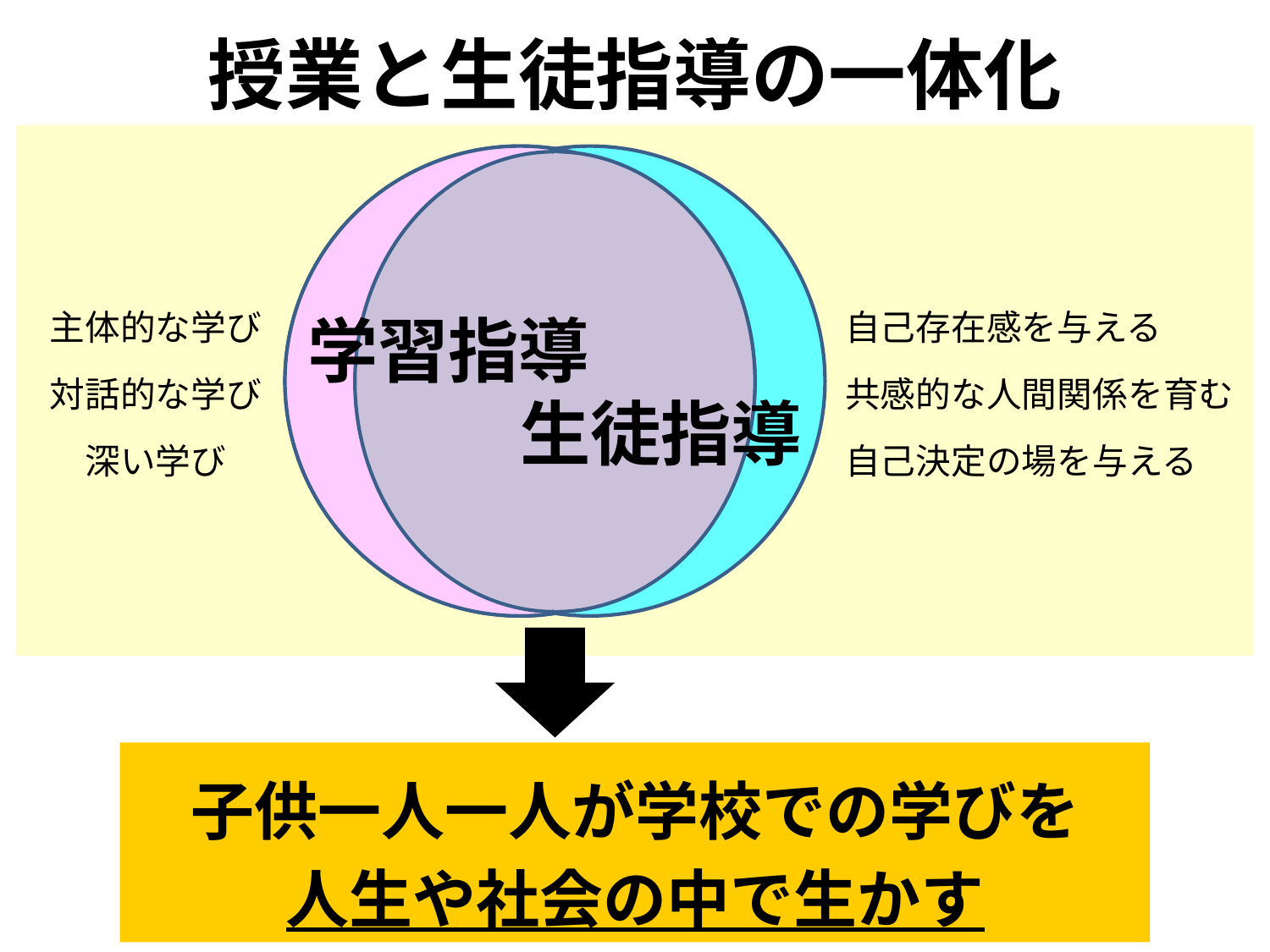

授業と生徒指導の一体化

学習指導
主体的な学び
対話的な学び
深い学び
 自己存在感を与える
 共感的な人間関係を育む
 自己決定の場を与える
生徒指導

子供一人一人が学校での学びを
人生や社会の中で生かす